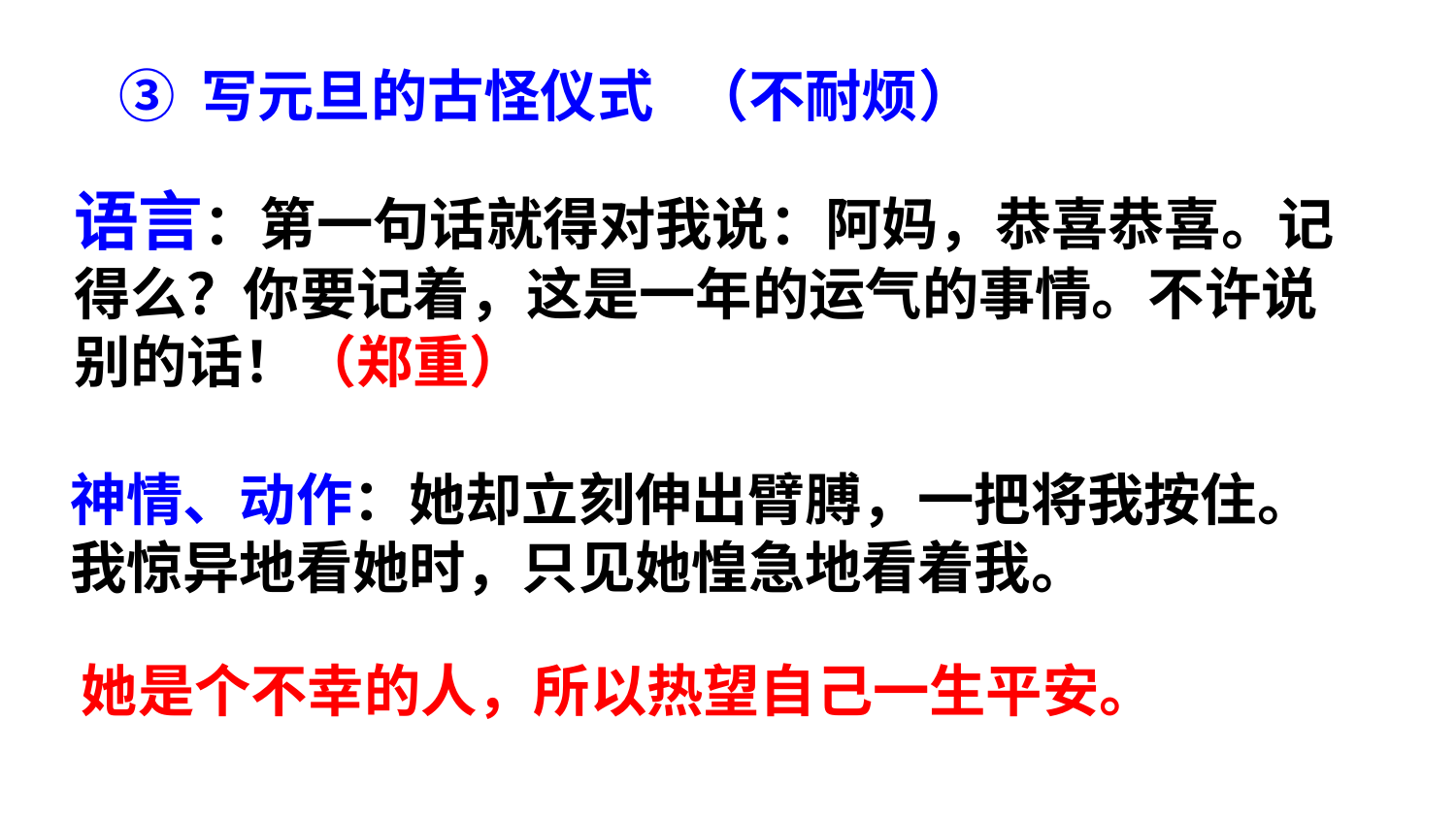

③ 写元旦的古怪仪式   （不耐烦）

语言：第一句话就得对我说：阿妈，恭喜恭喜。记得么？你要记着，这是一年的运气的事情。不许说别的话！（郑重）
神情、动作：她却立刻伸出臂膊，一把将我按住。我惊异地看她时，只见她惶急地看着我。
她是个不幸的人，所以热望自己一生平安。